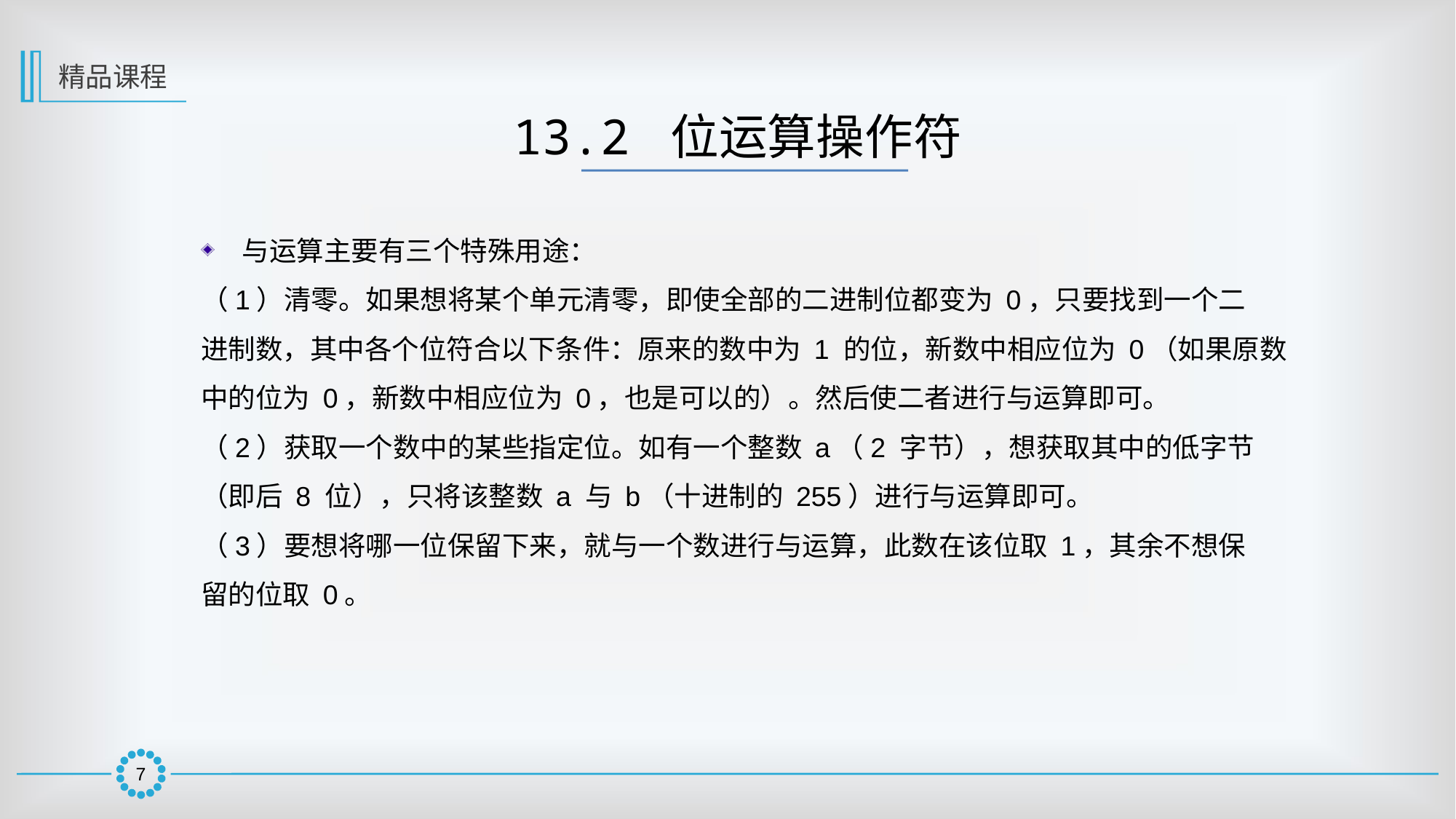

精品课程
13.2 位运算操作符

与运算主要有三个特殊用途：
（1）清零。如果想将某个单元清零，即使全部的二进制位都变为 0，只要找到一个二
进制数，其中各个位符合以下条件：原来的数中为 1 的位，新数中相应位为 0（如果原数
中的位为 0，新数中相应位为 0，也是可以的）。然后使二者进行与运算即可。
（2）获取一个数中的某些指定位。如有一个整数 a（2 字节），想获取其中的低字节
（即后 8 位），只将该整数 a 与 b（十进制的 255）进行与运算即可。
（3）要想将哪一位保留下来，就与一个数进行与运算，此数在该位取 1，其余不想保
留的位取 0。

7